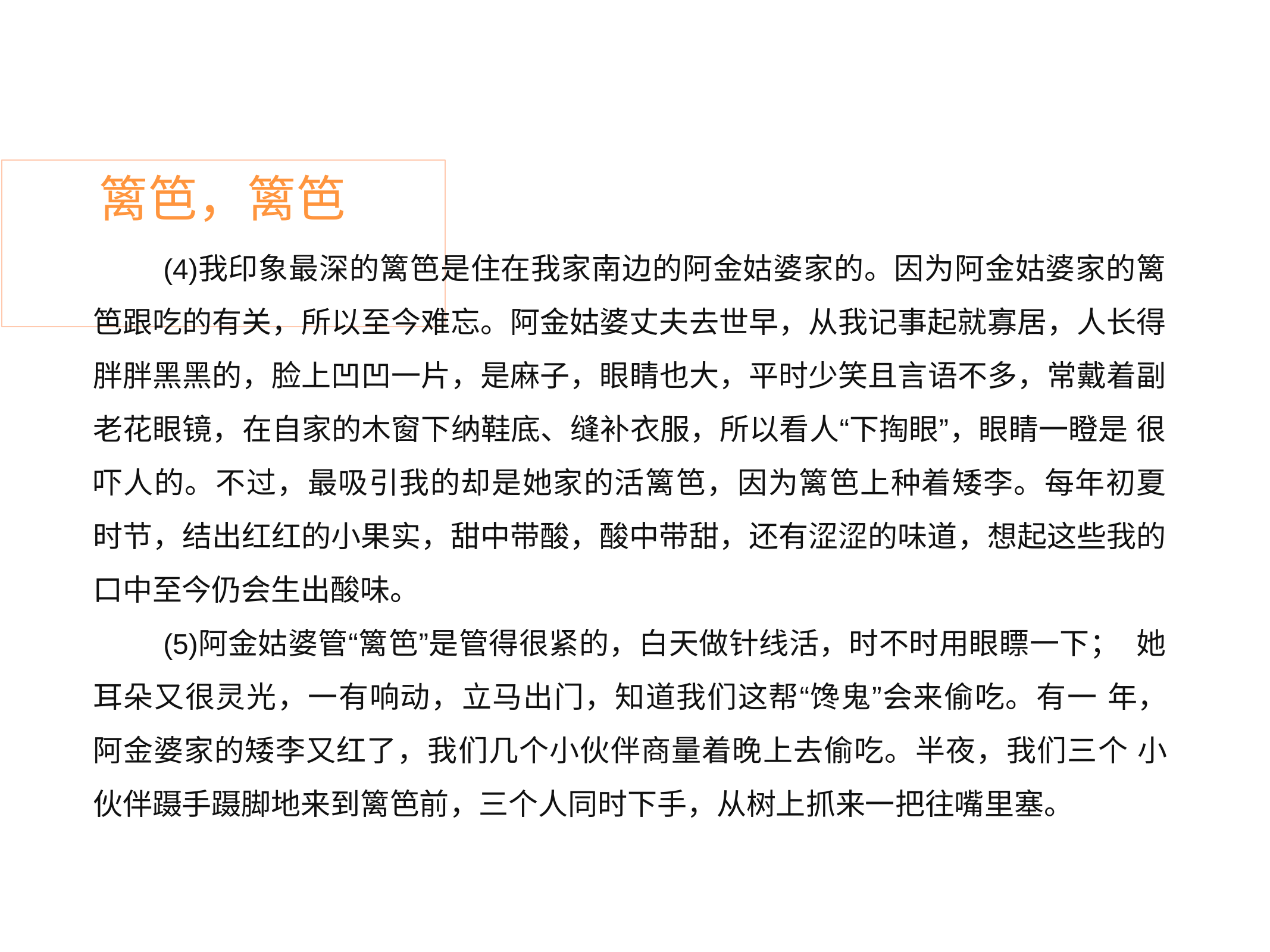

# 篱笆，篱笆
我印象最深的篱笆是住在我家南边的阿金姑婆家的。因为阿金姑婆家的篱 笆跟吃的有关，所以至今难忘。阿金姑婆丈夫去世早，从我记事起就寡居，人长得 胖胖黑黑的，脸上凹凹一片，是麻子，眼睛也大，平时少笑且言语不多，常戴着副 老花眼镜，在自家的木窗下纳鞋底、缝补衣服，所以看人“下掏眼”，眼睛一瞪是 很吓人的。不过，最吸引我的却是她家的活篱笆，因为篱笆上种着矮李。每年初夏 时节，结出红红的小果实，甜中带酸，酸中带甜，还有涩涩的味道，想起这些我的 口中至今仍会生出酸味。
阿金姑婆管“篱笆”是管得很紧的，白天做针线活，时不时用眼瞟一下；  她耳朵又很灵光，一有响动，立马出门，知道我们这帮“馋鬼”会来偷吃。有一 年，阿金婆家的矮李又红了，我们几个小伙伴商量着晚上去偷吃。半夜，我们三个 小伙伴蹑手蹑脚地来到篱笆前，三个人同时下手，从树上抓来一把往嘴里塞。